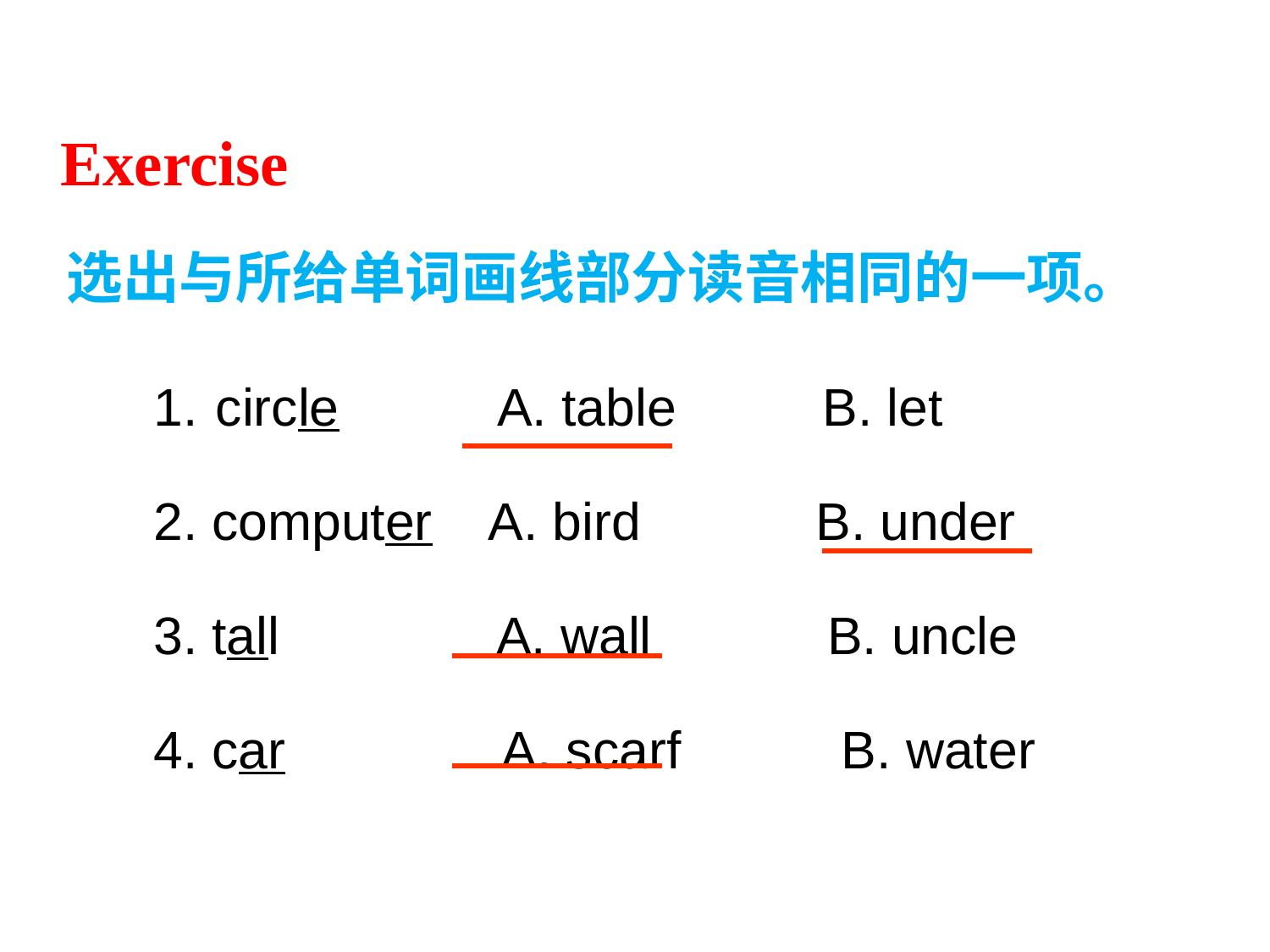

Exercise
选出与所给单词画线部分读音相同的一项。
 circle           A. table          B. let
2. computer    A. bird            B. under
3. tall               A. wall            B. uncle
4. car               A. scarf           B. water